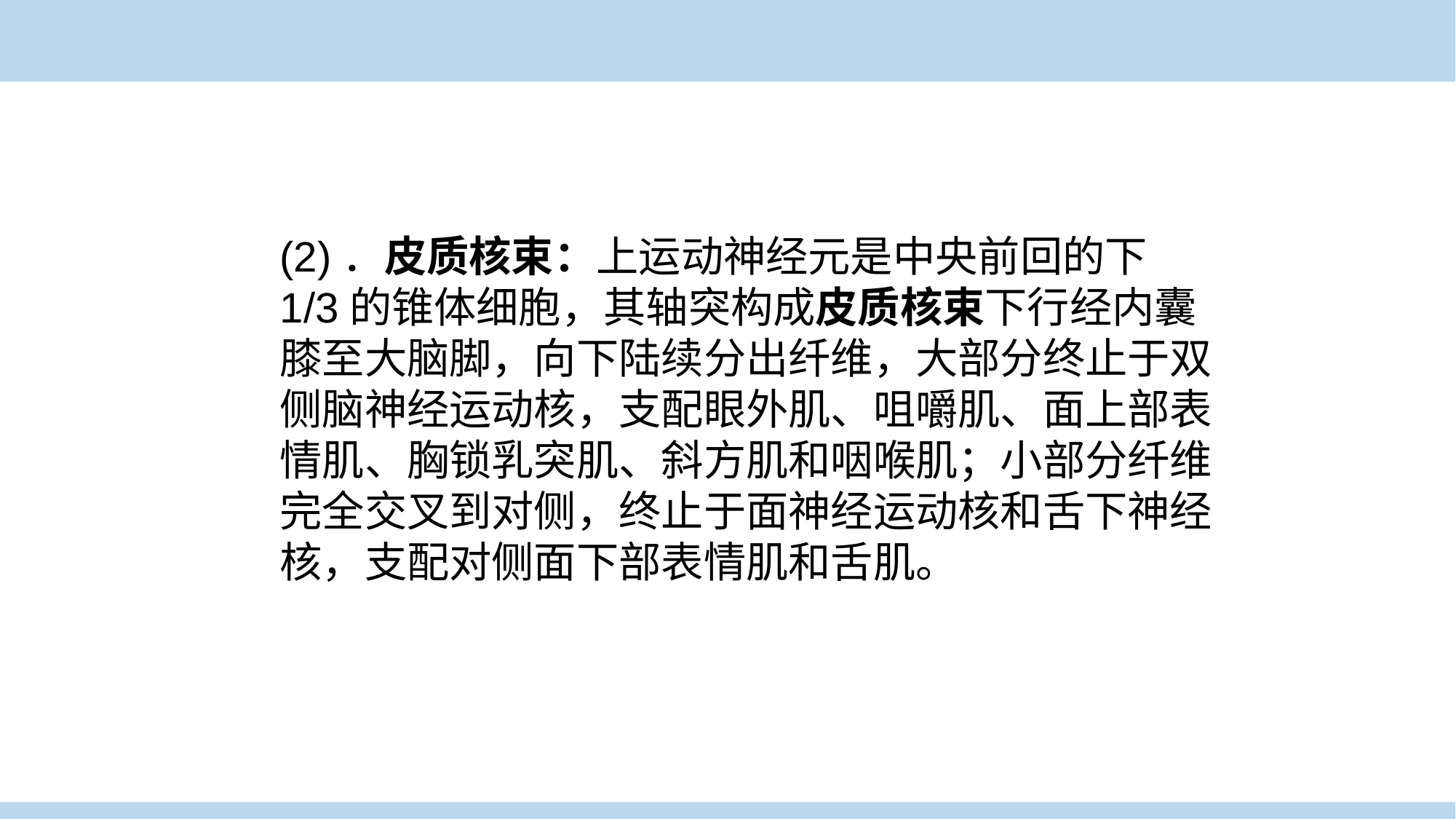

(2)．皮质核束：上运动神经元是中央前回的下1/3的锥体细胞，其轴突构成皮质核束下行经内囊膝至大脑脚，向下陆续分出纤维，大部分终止于双侧脑神经运动核，支配眼外肌、咀嚼肌、面上部表情肌、胸锁乳突肌、斜方肌和咽喉肌；小部分纤维完全交叉到对侧，终止于面神经运动核和舌下神经核，支配对侧面下部表情肌和舌肌。